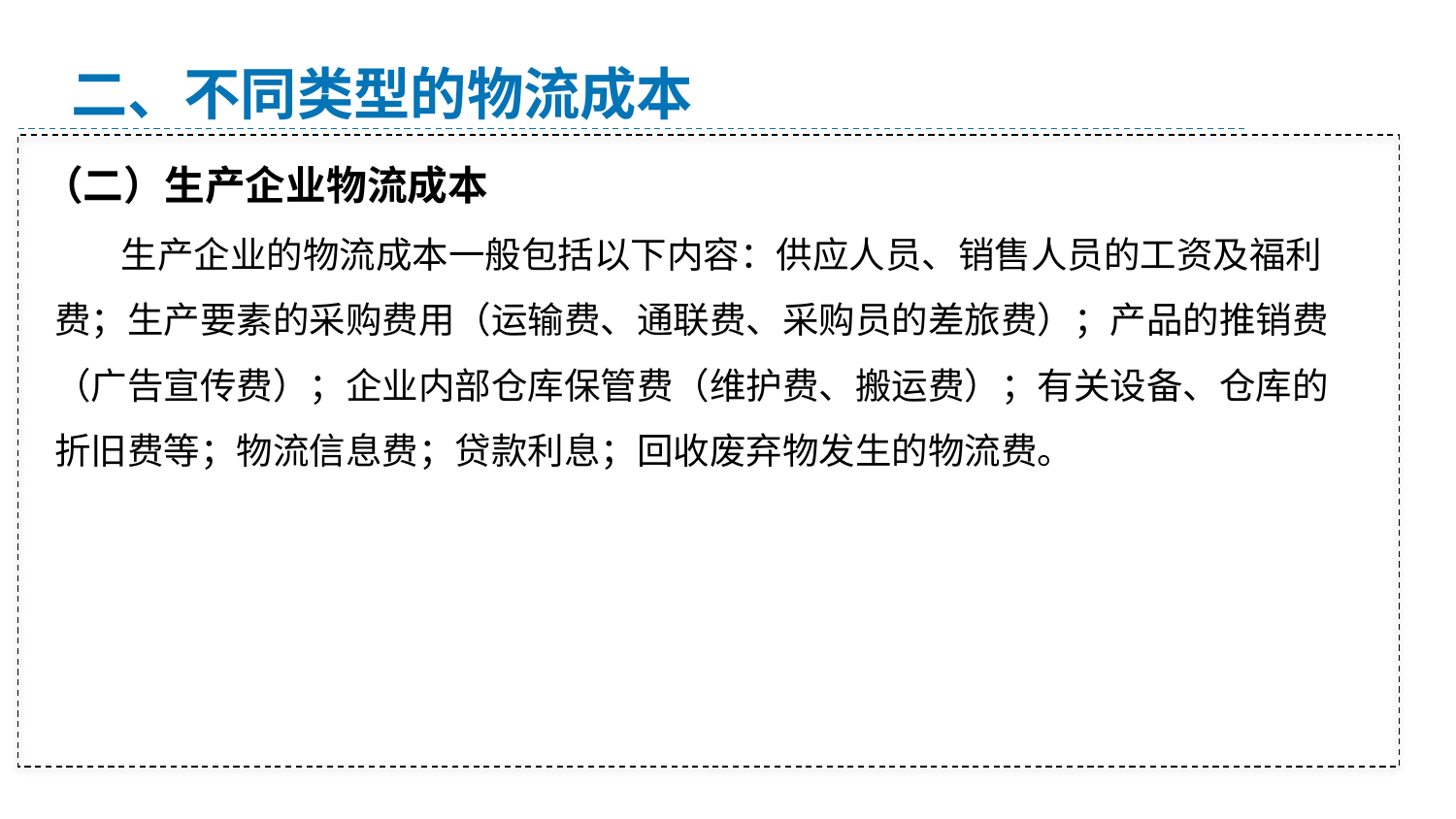

二、不同类型的物流成本
（二）生产企业物流成本

       生产企业的物流成本一般包括以下内容：供应人员、销售人员的工资及福利费；生产要素的采购费用（运输费、通联费、采购员的差旅费）；产品的推销费（广告宣传费）；企业内部仓库保管费（维护费、搬运费）；有关设备、仓库的折旧费等；物流信息费；贷款利息；回收废弃物发生的物流费。